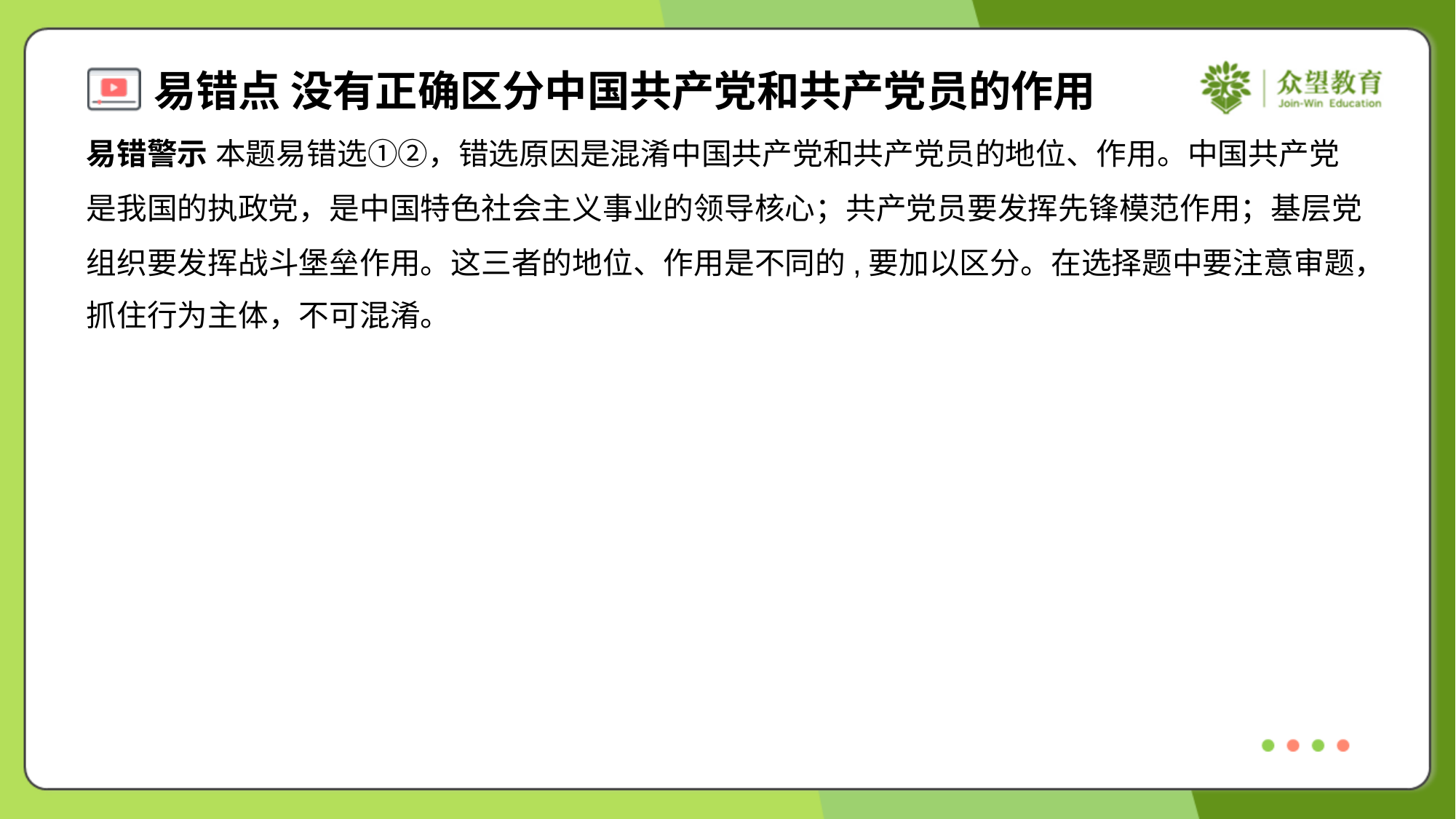

易错警示 本题易错选①②，错选原因是混淆中国共产党和共产党员的地位、作用。中国共产党
是我国的执政党，是中国特色社会主义事业的领导核心；共产党员要发挥先锋模范作用；基层党
组织要发挥战斗堡垒作用。这三者的地位、作用是不同的,要加以区分。在选择题中要注意审题，
抓住行为主体，不可混淆。